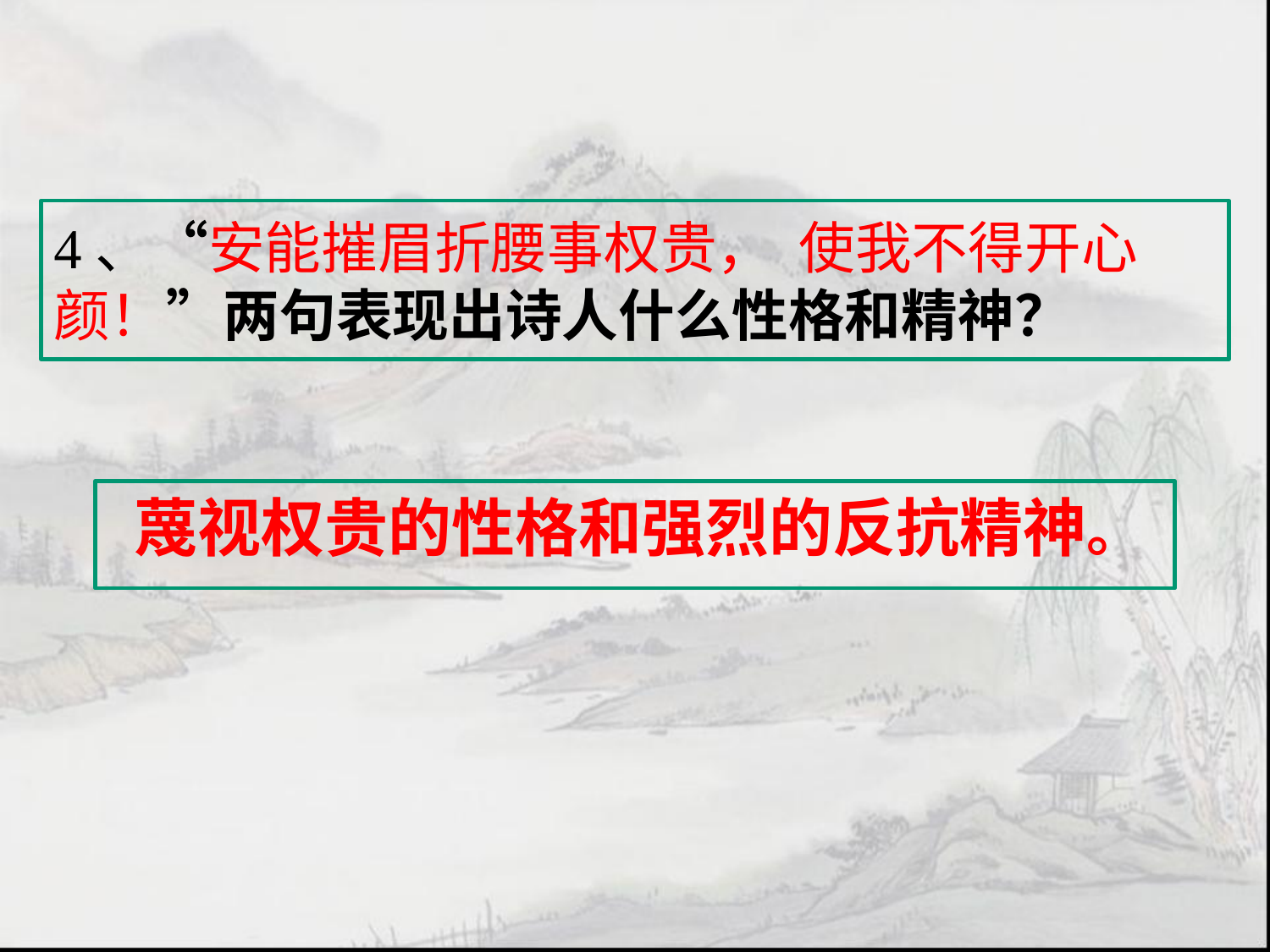

# 4、“安能摧眉折腰事权贵，  使我不得开心颜！”两句表现出诗人什么性格和精神？
 蔑视权贵的性格和强烈的反抗精神。